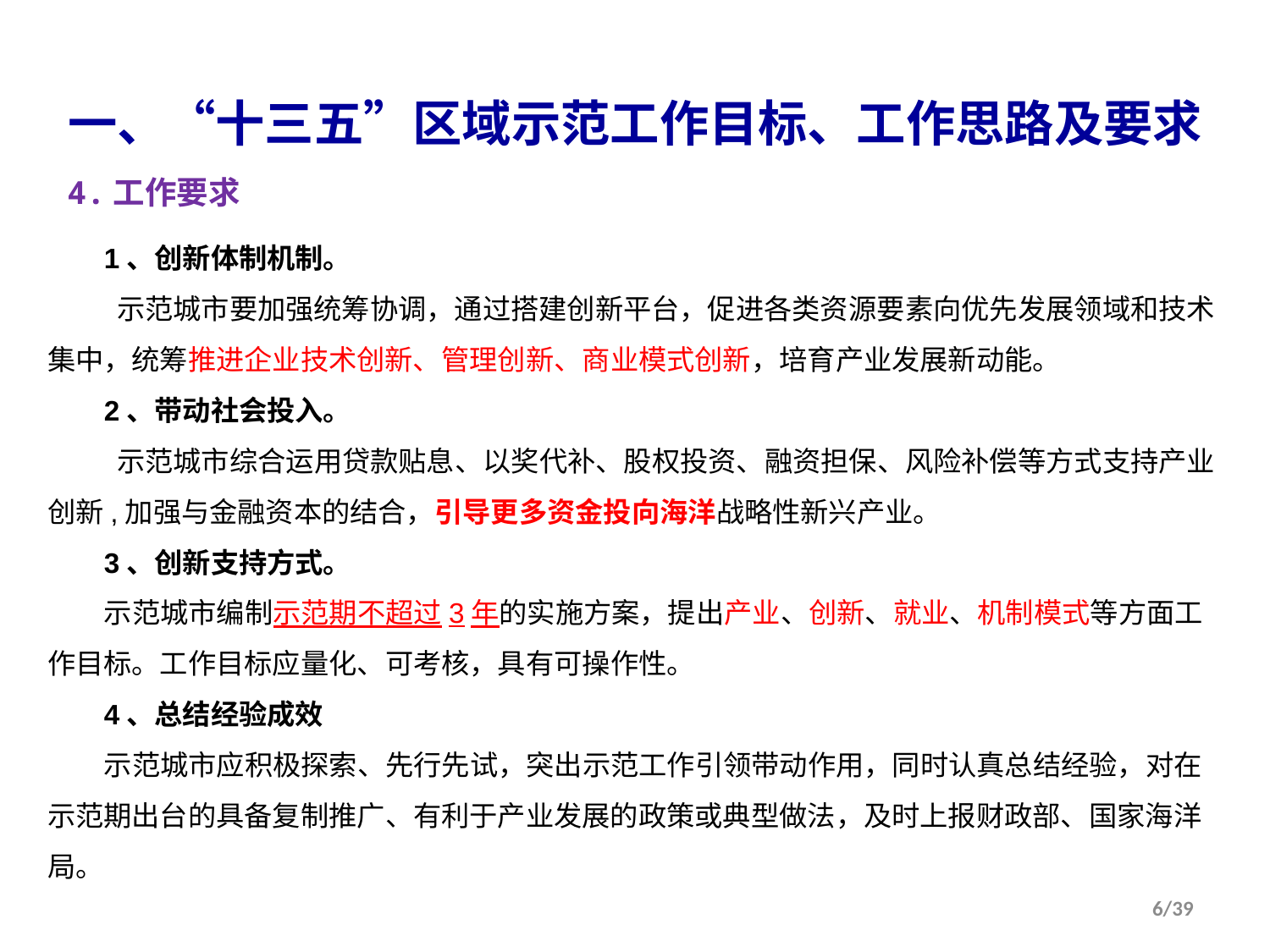

一、“十三五”区域示范工作目标、工作思路及要求
4.工作要求
1、创新体制机制。
 示范城市要加强统筹协调，通过搭建创新平台，促进各类资源要素向优先发展领域和技术集中，统筹推进企业技术创新、管理创新、商业模式创新，培育产业发展新动能。
2、带动社会投入。
 示范城市综合运用贷款贴息、以奖代补、股权投资、融资担保、风险补偿等方式支持产业创新,加强与金融资本的结合，引导更多资金投向海洋战略性新兴产业。
3、创新支持方式。
示范城市编制示范期不超过3年的实施方案，提出产业、创新、就业、机制模式等方面工作目标。工作目标应量化、可考核，具有可操作性。
4、总结经验成效
示范城市应积极探索、先行先试，突出示范工作引领带动作用，同时认真总结经验，对在示范期出台的具备复制推广、有利于产业发展的政策或典型做法，及时上报财政部、国家海洋局。
6/39